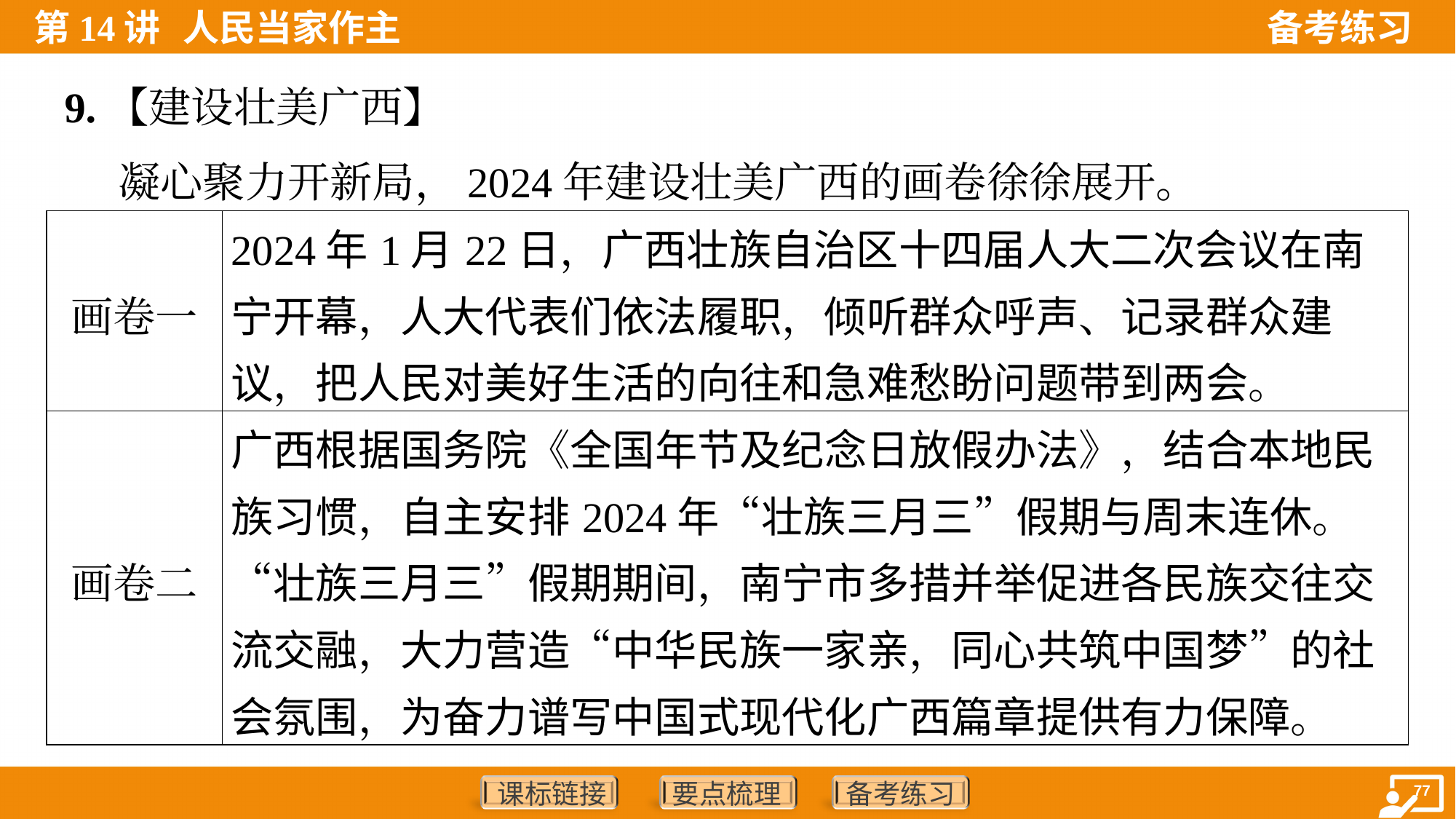

9.【建设壮美广西】
    凝心聚力开新局，2024年建设壮美广西的画卷徐徐展开。
| 画卷一 | 2024年1月22日，广西壮族自治区十四届人大二次会议在南宁开幕，人大代表们依法履职，倾听群众呼声、记录群众建议，把人民对美好生活的向往和急难愁盼问题带到两会。 |
| --- | --- |
| 画卷二 | 广西根据国务院《全国年节及纪念日放假办法》，结合本地民族习惯，自主安排2024年“壮族三月三”假期与周末连休。“壮族三月三”假期期间，南宁市多措并举促进各民族交往交流交融，大力营造“中华民族一家亲，同心共筑中国梦”的社会氛围，为奋力谱写中国式现代化广西篇章提供有力保障。 |